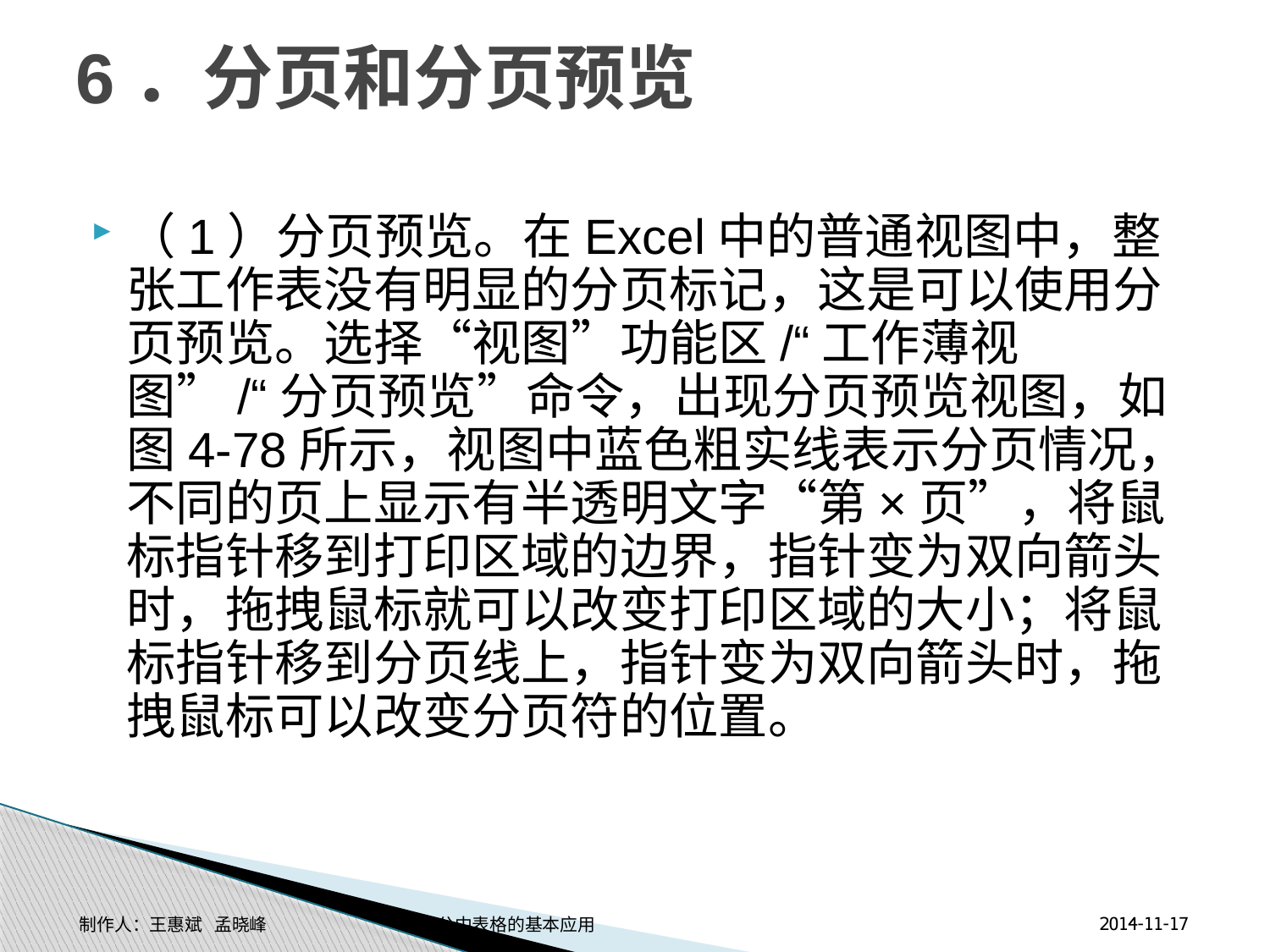

# 6．分页和分页预览
（1）分页预览。在Excel中的普通视图中，整张工作表没有明显的分页标记，这是可以使用分页预览。选择“视图”功能区/“工作薄视图”/“分页预览”命令，出现分页预览视图，如图4-78所示，视图中蓝色粗实线表示分页情况，不同的页上显示有半透明文字“第×页”，将鼠标指针移到打印区域的边界，指针变为双向箭头时，拖拽鼠标就可以改变打印区域的大小；将鼠标指针移到分页线上，指针变为双向箭头时，拖拽鼠标可以改变分页符的位置。
2014-11-17
制作人：王惠斌   孟晓峰                                      办公中表格的基本应用